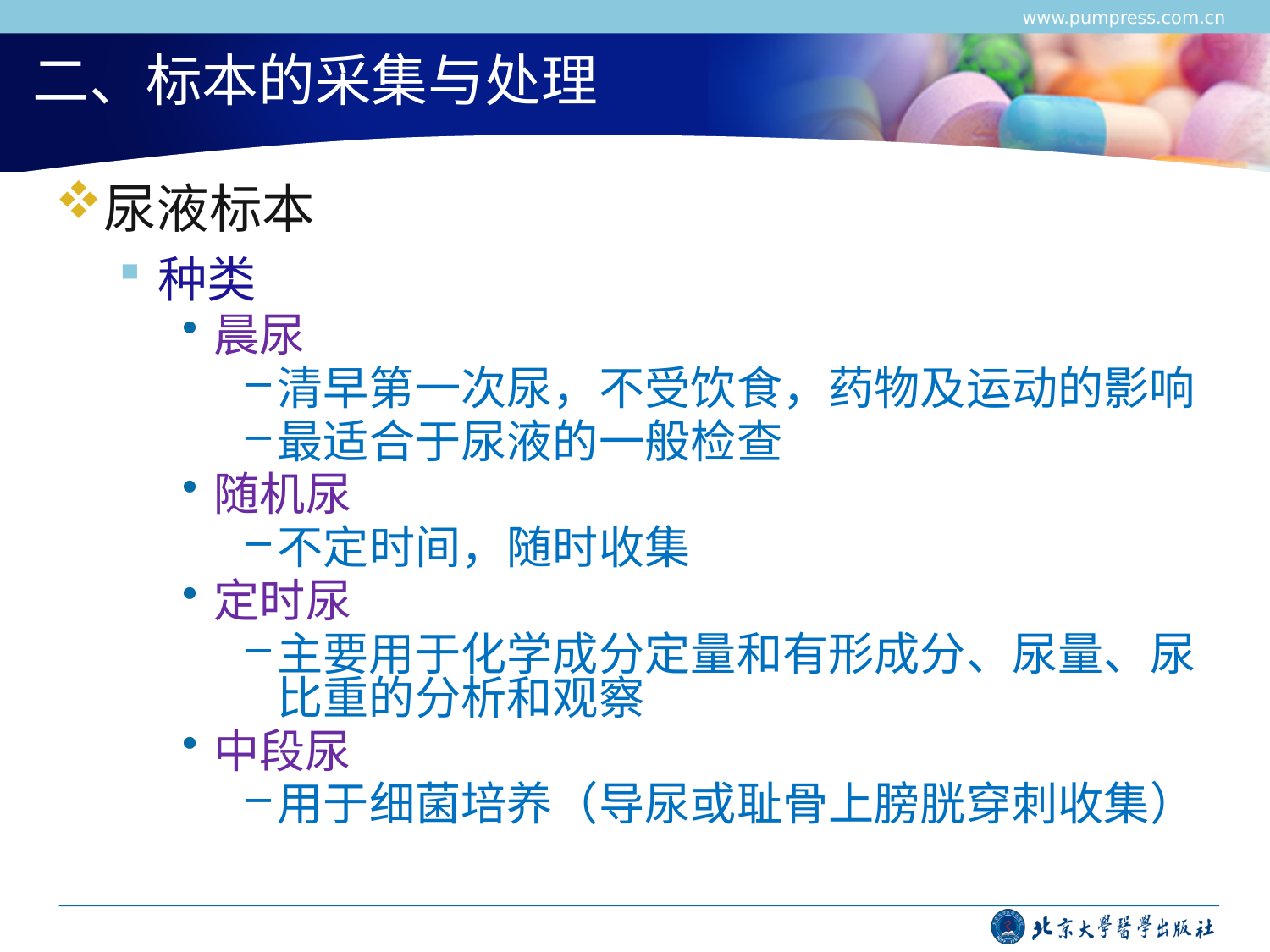

www.pumpress.com.cn
# 二、标本的采集与处理
尿液标本
种类
晨尿
清早第一次尿，不受饮食，药物及运动的影响
最适合于尿液的一般检查
随机尿
不定时间，随时收集
定时尿
主要用于化学成分定量和有形成分、尿量、尿比重的分析和观察
中段尿
用于细菌培养（导尿或耻骨上膀胱穿刺收集）